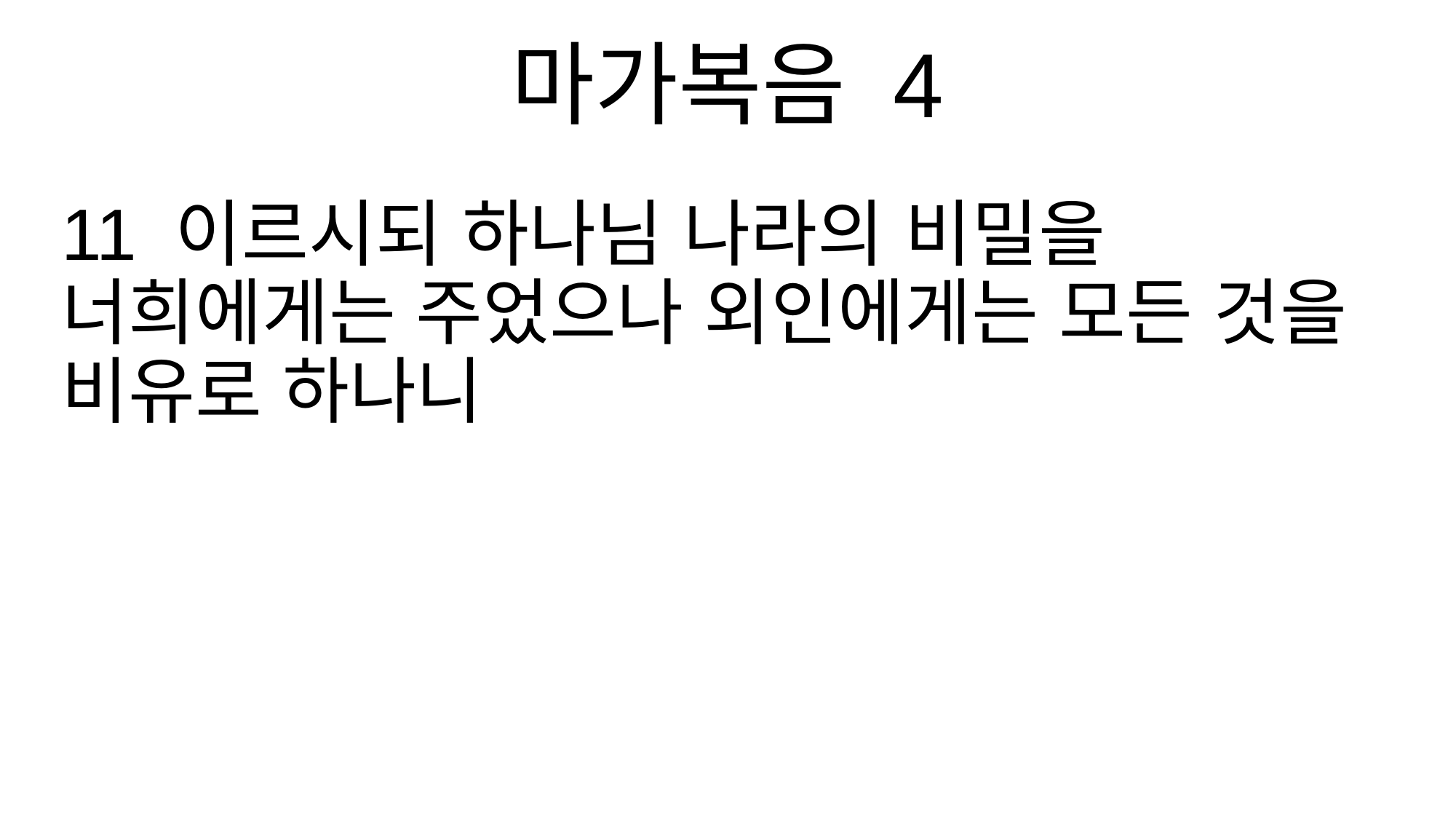

마가복음 4
11 이르시되 하나님 나라의 비밀을 너희에게는 주었으나 외인에게는 모든 것을 비유로 하나니